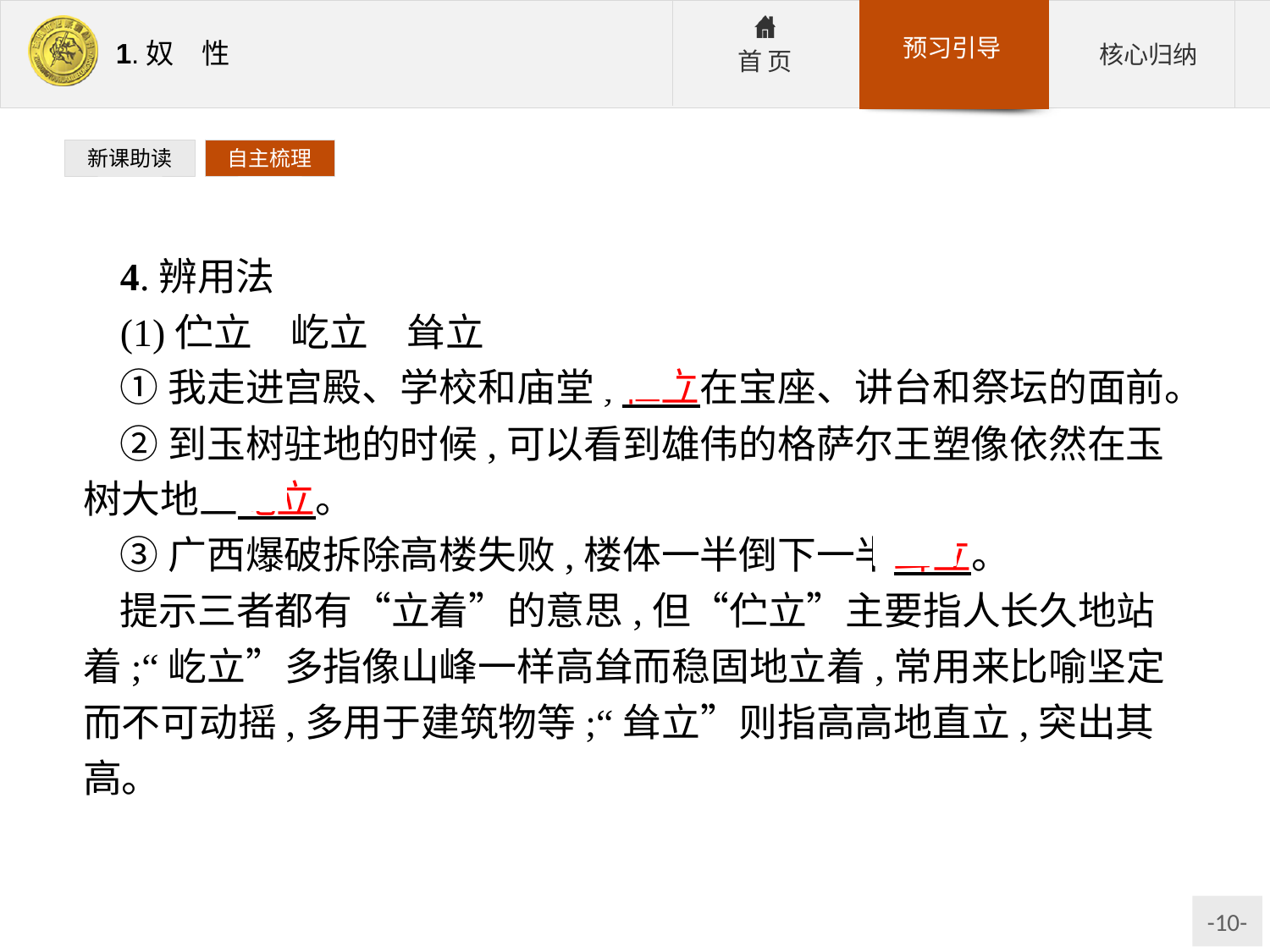

新课助读
自主梳理
4.辨用法
(1)伫立　屹立　耸立
①我走进宫殿、学校和庙堂,伫立在宝座、讲台和祭坛的面前。
②到玉树驻地的时候,可以看到雄伟的格萨尔王塑像依然在玉树大地上屹立。
③广西爆破拆除高楼失败,楼体一半倒下一半耸立。
提示三者都有“立着”的意思,但“伫立”主要指人长久地站着;“屹立”多指像山峰一样高耸而稳固地立着,常用来比喻坚定而不可动摇,多用于建筑物等;“耸立”则指高高地直立,突出其高。